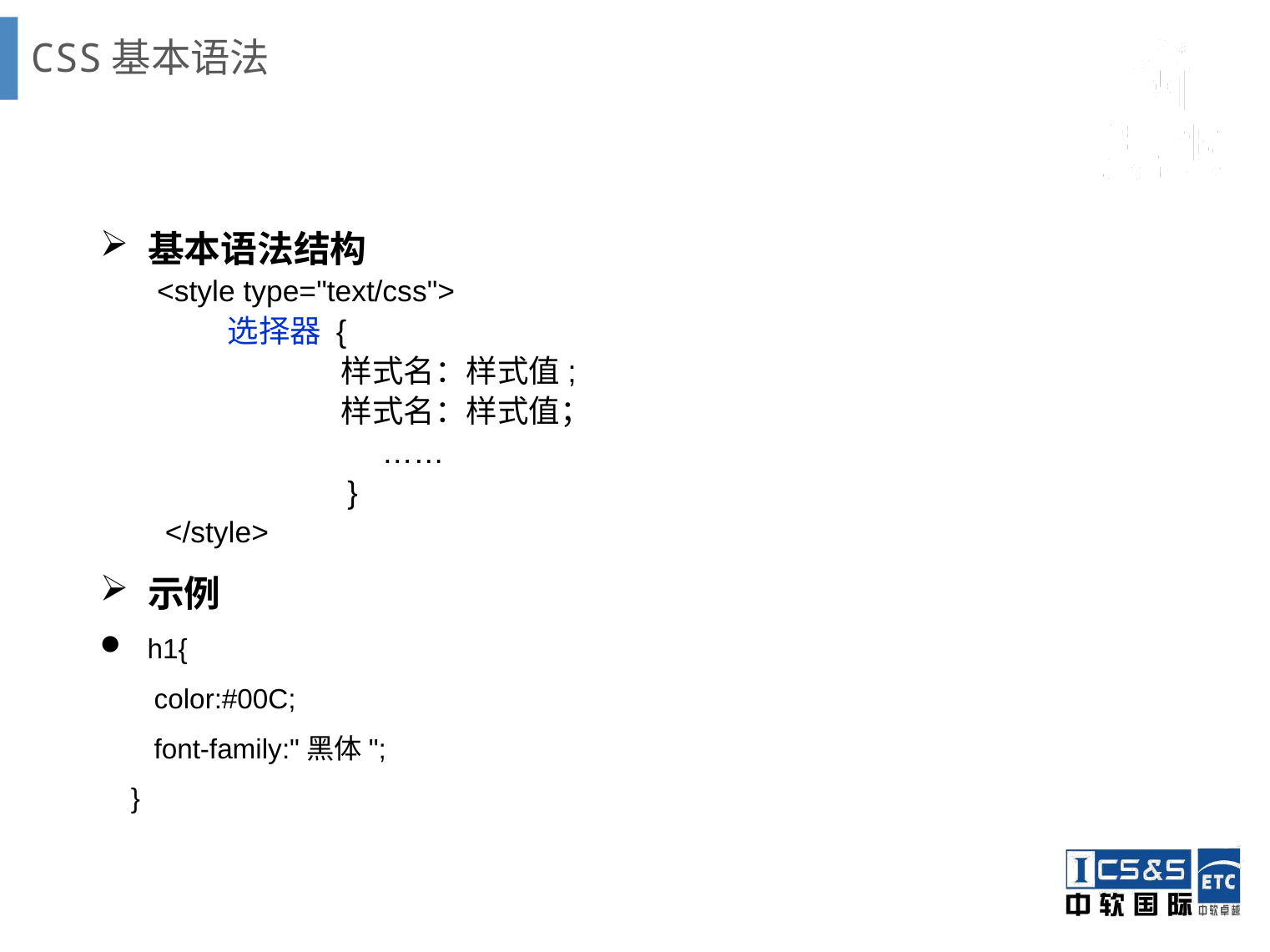

# CSS基本语法
基本语法结构
       <style type="text/css">
        选择器 {
                        样式名：样式值;
                        样式名：样式值；
                         ……
                     }
        </style>
示例
h1{
       color:#00C;
       font-family:"黑体";
    }